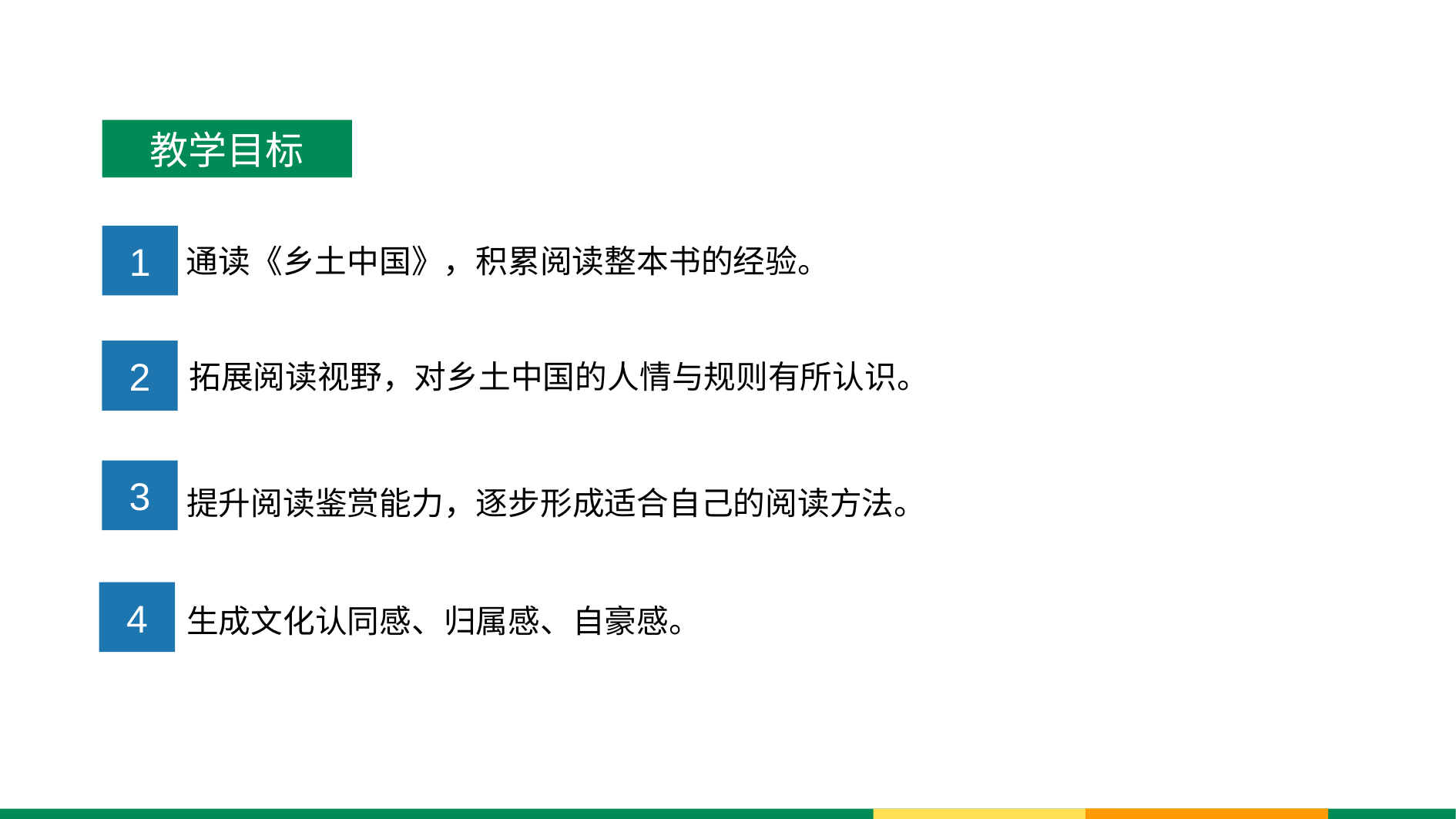

教学目标
通读《乡土中国》，积累阅读整本书的经验。
1
2
拓展阅读视野，对乡土中国的人情与规则有所认识。
提升阅读鉴赏能力，逐步形成适合自己的阅读方法。
3

4
生成文化认同感、归属感、自豪感。